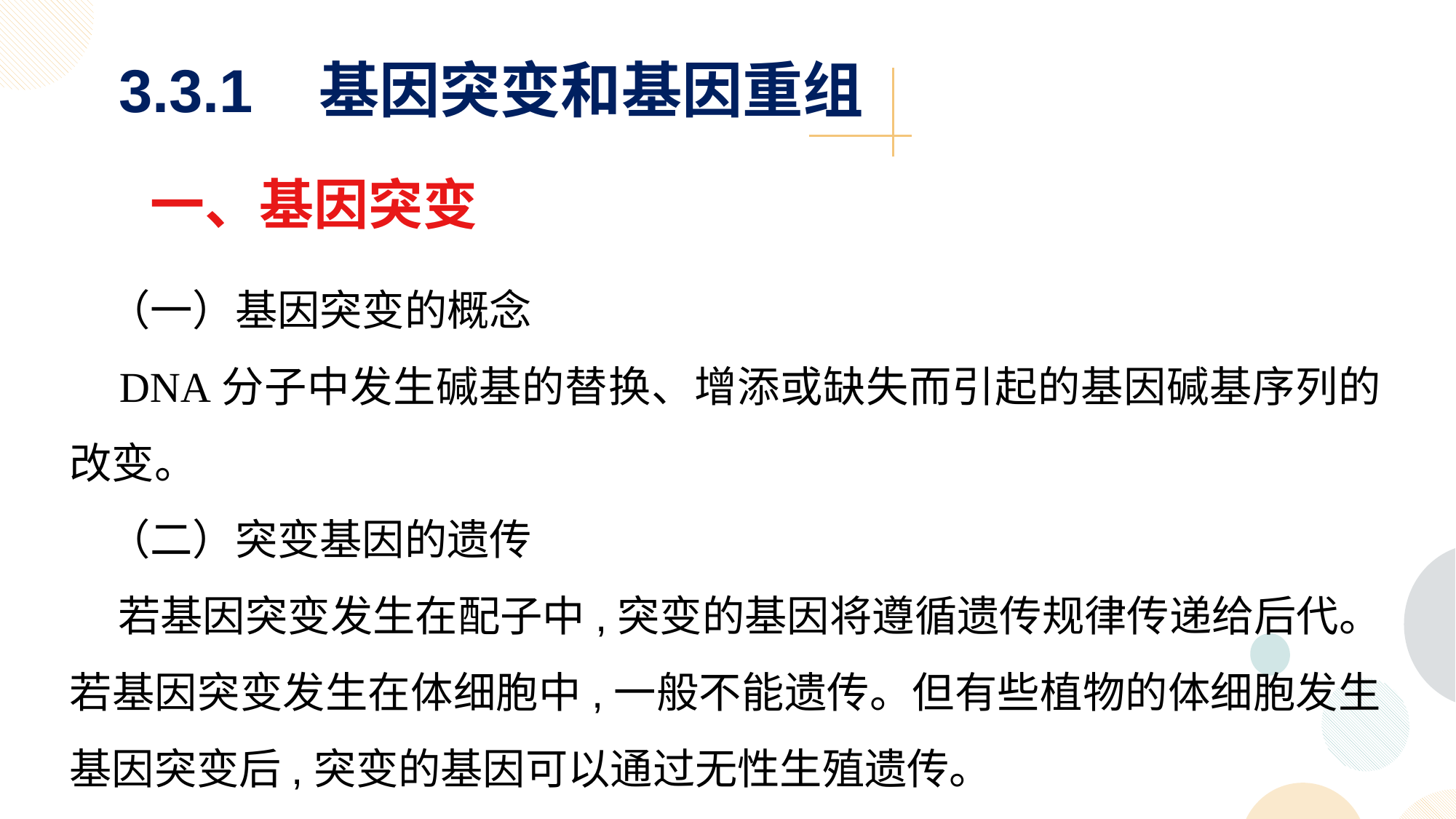

3.3.1   基因突变和基因重组
一、基因突变
   （一）基因突变的概念
    DNA分子中发生碱基的替换、增添或缺失而引起的基因碱基序列的改变。
   （二）突变基因的遗传
    若基因突变发生在配子中,突变的基因将遵循遗传规律传递给后代。若基因突变发生在体细胞中,一般不能遗传。但有些植物的体细胞发生基因突变后,突变的基因可以通过无性生殖遗传。